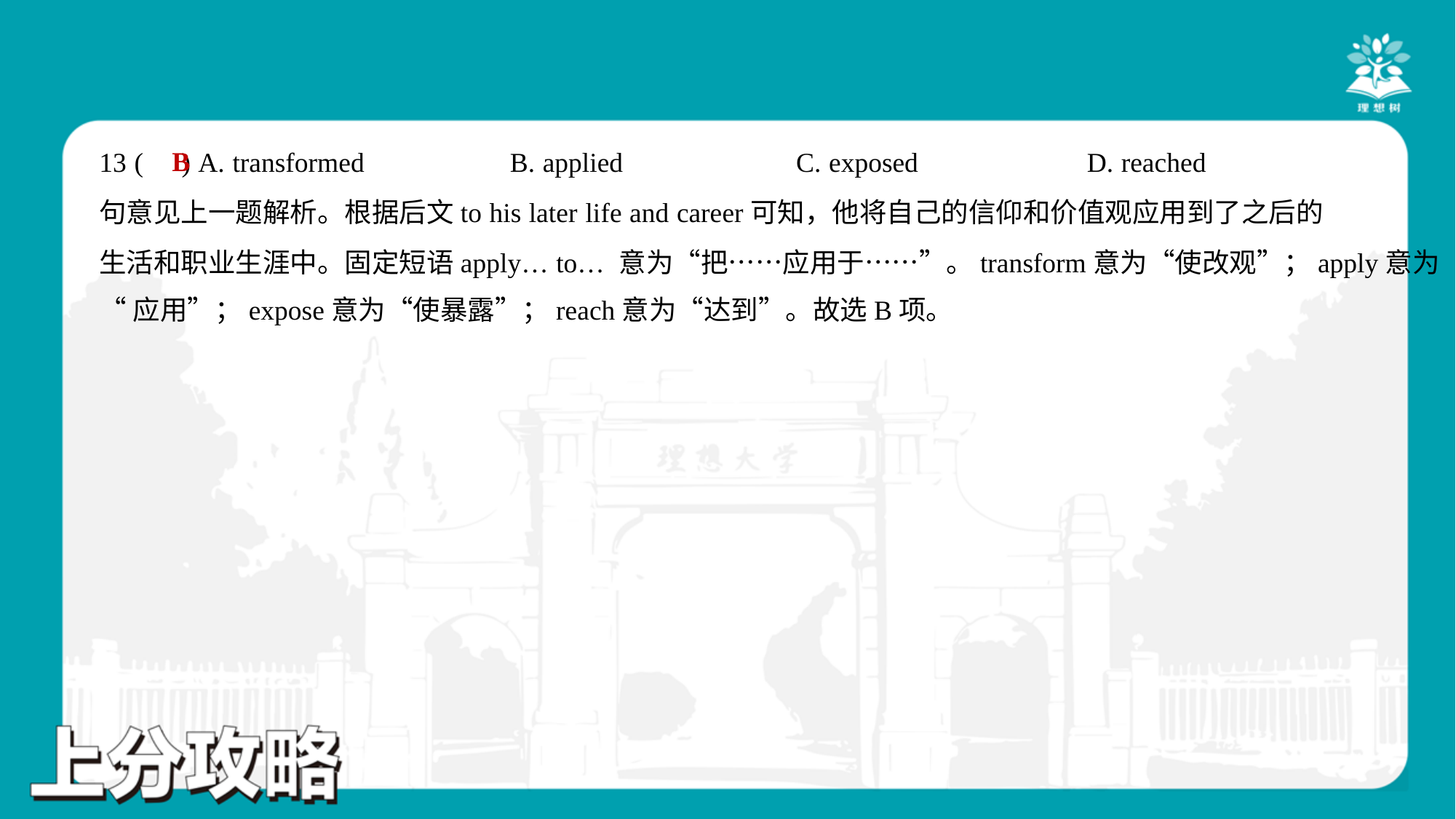

B
13 (     ) A. transformed	B. applied	C. exposed	D. reached
句意见上一题解析。根据后文to his later life and career可知，他将自己的信仰和价值观应用到了之后的
生活和职业生涯中。固定短语apply… to… 意为“把……应用于……”。transform意为“使改观”；apply意为
“应用”；expose意为“使暴露”；reach意为“达到”。故选B项。